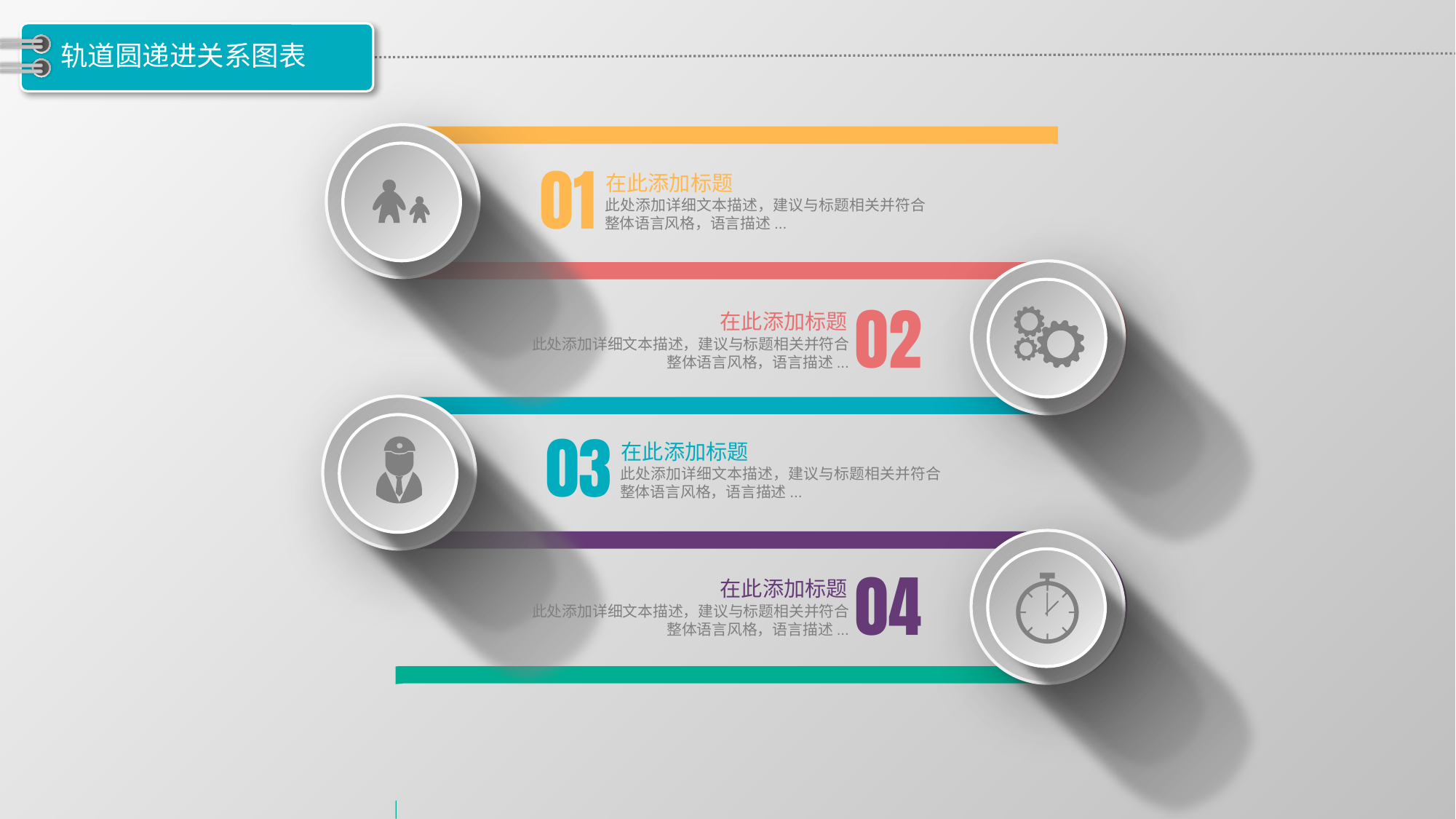

# 轨道圆递进关系图表

01
在此添加标题
此处添加详细文本描述，建议与标题相关并符合整体语言风格，语言描述...

02
在此添加标题
此处添加详细文本描述，建议与标题相关并符合整体语言风格，语言描述...

03
在此添加标题
此处添加详细文本描述，建议与标题相关并符合整体语言风格，语言描述...

04
在此添加标题
此处添加详细文本描述，建议与标题相关并符合整体语言风格，语言描述...